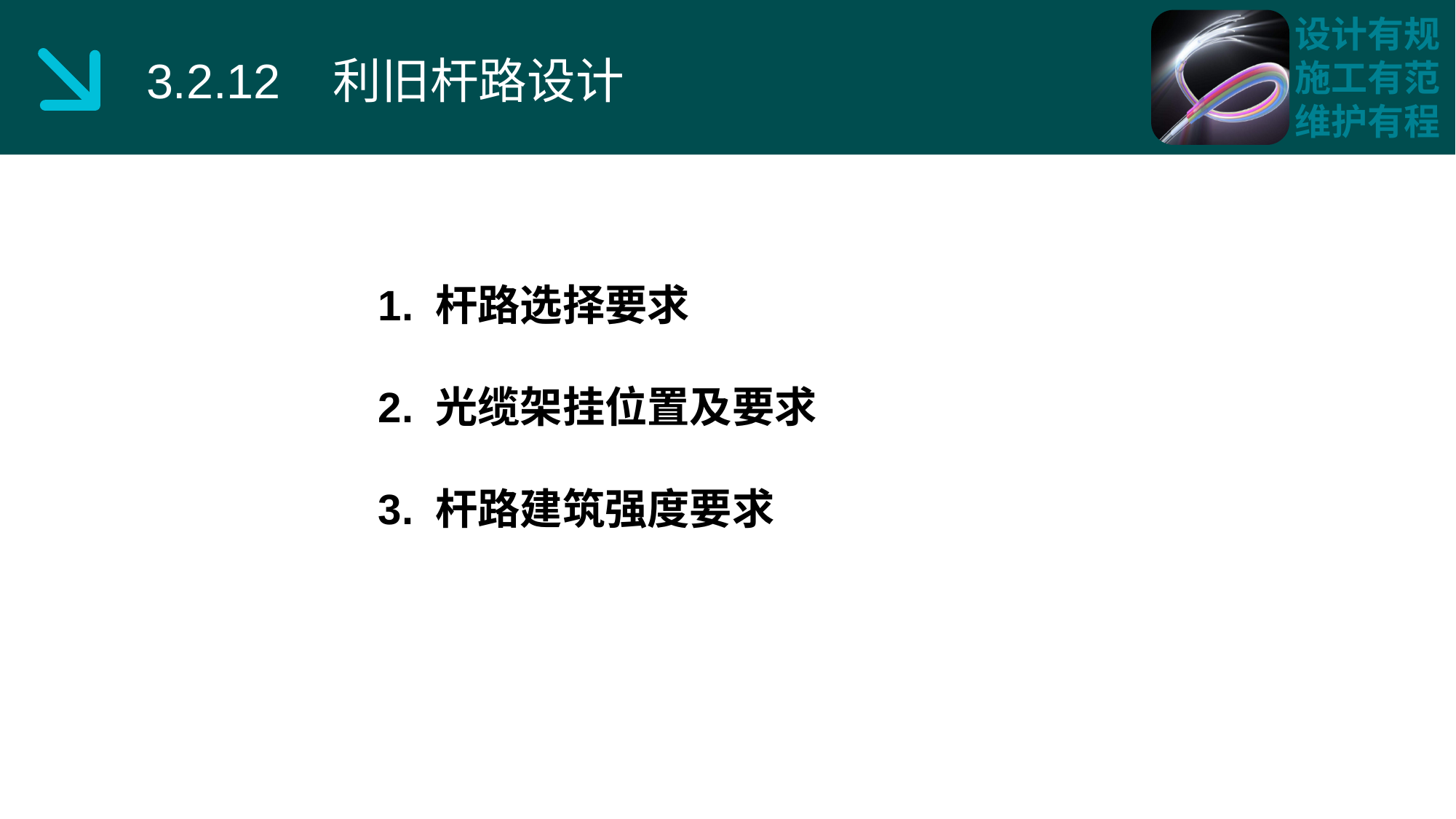

3.2.12   利旧杆路设计

1. 杆路选择要求

2. 光缆架挂位置及要求

3. 杆路建筑强度要求